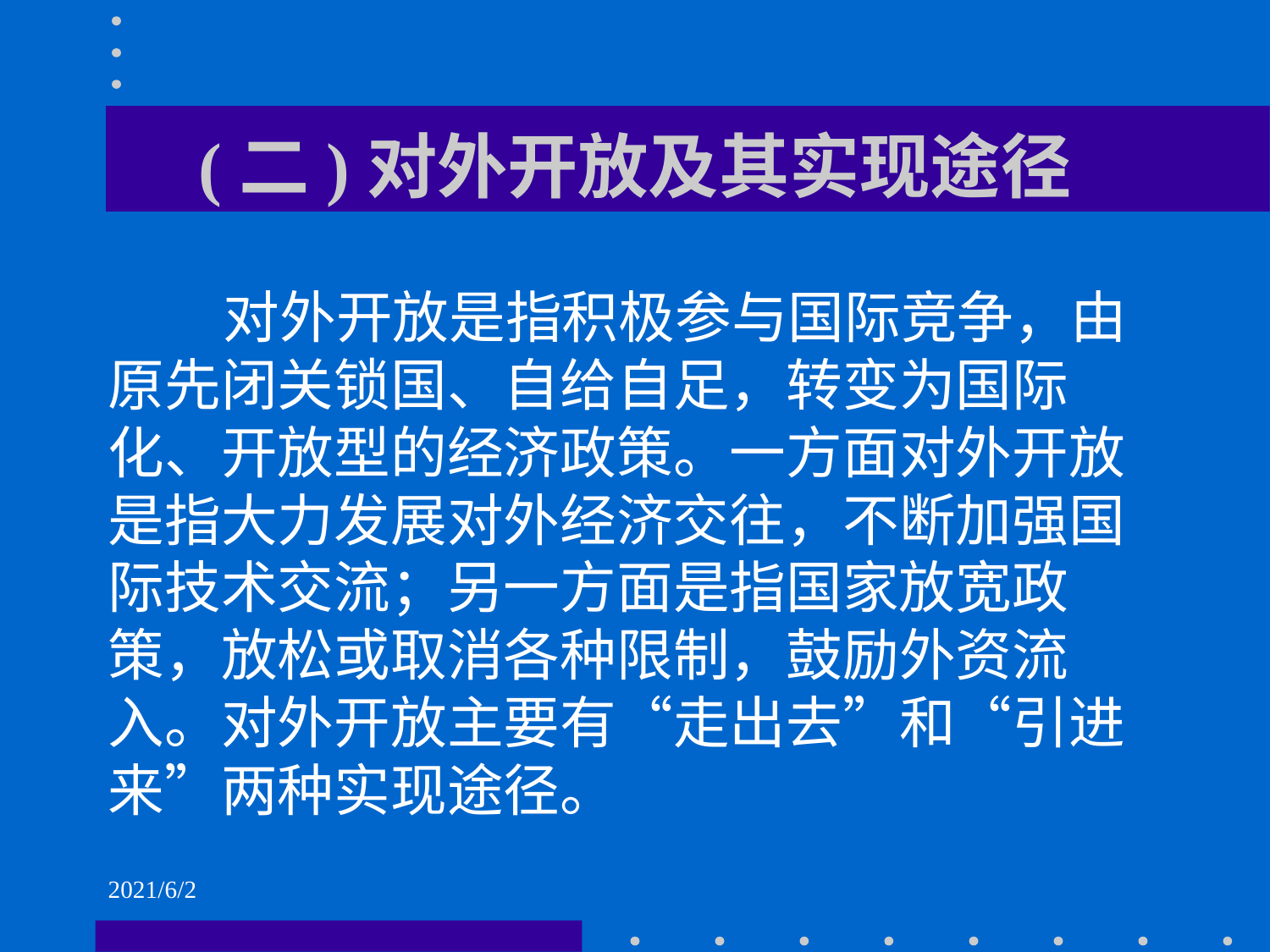

# (二)对外开放及其实现途径
        对外开放是指积极参与国际竞争，由原先闭关锁国、自给自足，转变为国际化、开放型的经济政策。一方面对外开放是指大力发展对外经济交往，不断加强国际技术交流；另一方面是指国家放宽政策，放松或取消各种限制，鼓励外资流入。对外开放主要有“走出去”和“引进来”两种实现途径。

2021/6/2